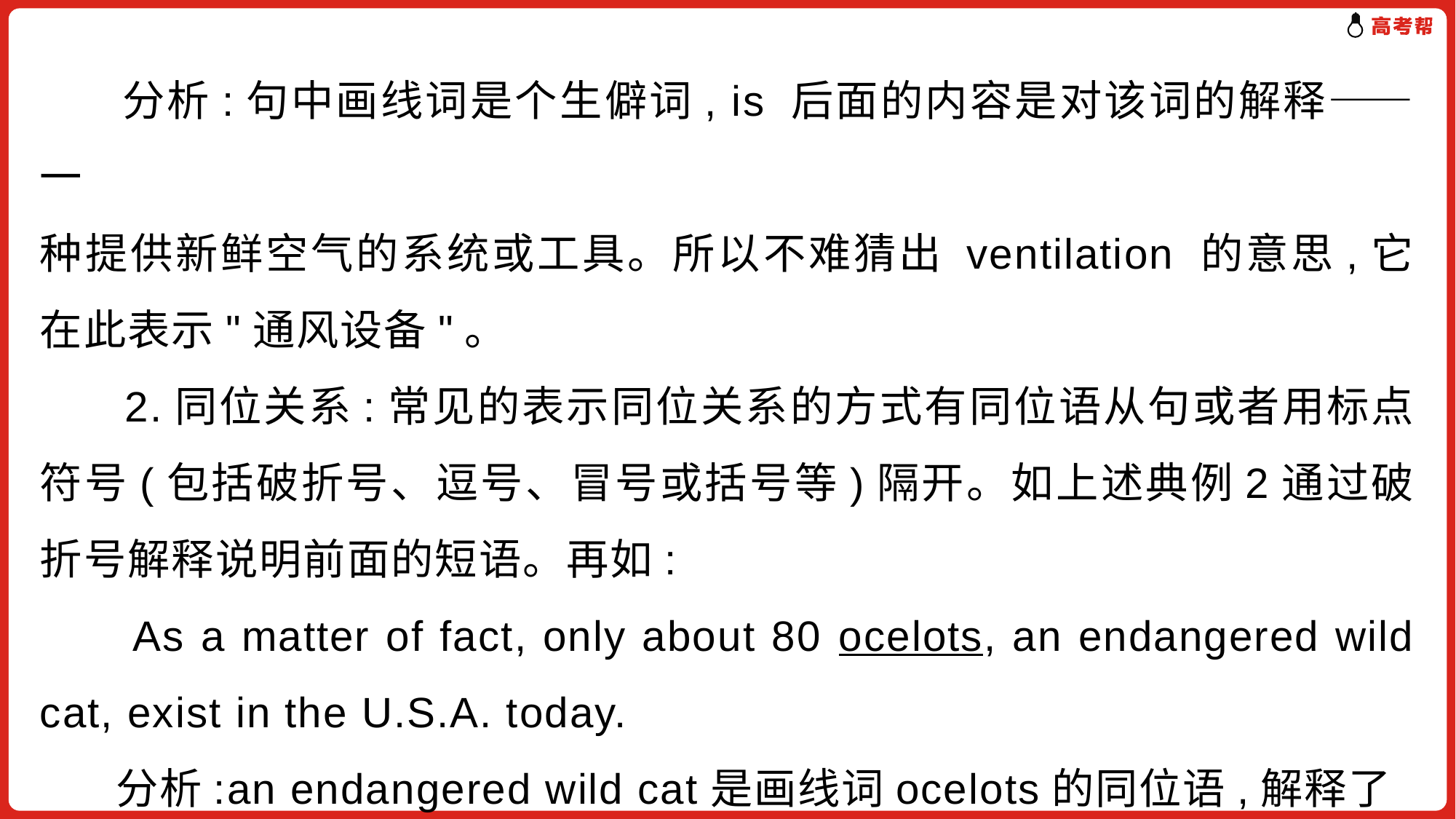

分析:句中画线词是个生僻词, is 后面的内容是对该词的解释——一
种提供新鲜空气的系统或工具。所以不难猜出 ventilation 的意思,它在此表示"通风设备"。
      2.同位关系:常见的表示同位关系的方式有同位语从句或者用标点符号(包括破折号、逗号、冒号或括号等)隔开。如上述典例2通过破折号解释说明前面的短语。再如:
      As a matter of fact, only about 80 ocelots, an endangered wild cat, exist in the U.S.A. today.
      分析:an endangered wild cat是画线词ocelots的同位语,解释了